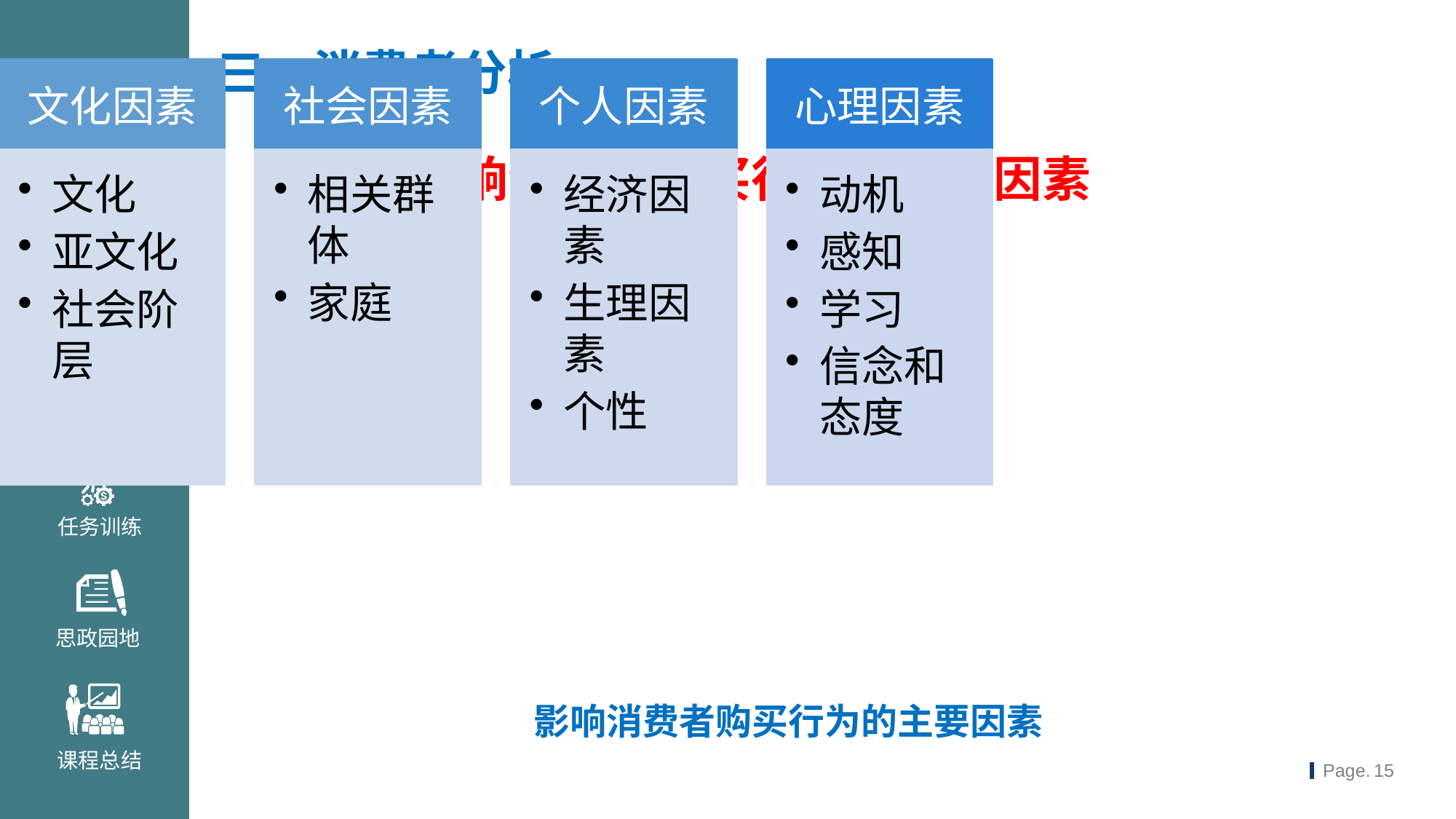

三、消费者分析
（一）影响消费者购买行为的主要因素
文化因素
文化
亚文化
社会阶层
社会因素
相关群体
家庭
个人因素
经济因素
生理因素
个性
心理因素
动机
感知
学习
信念和态度
影响消费者购买行为的主要因素